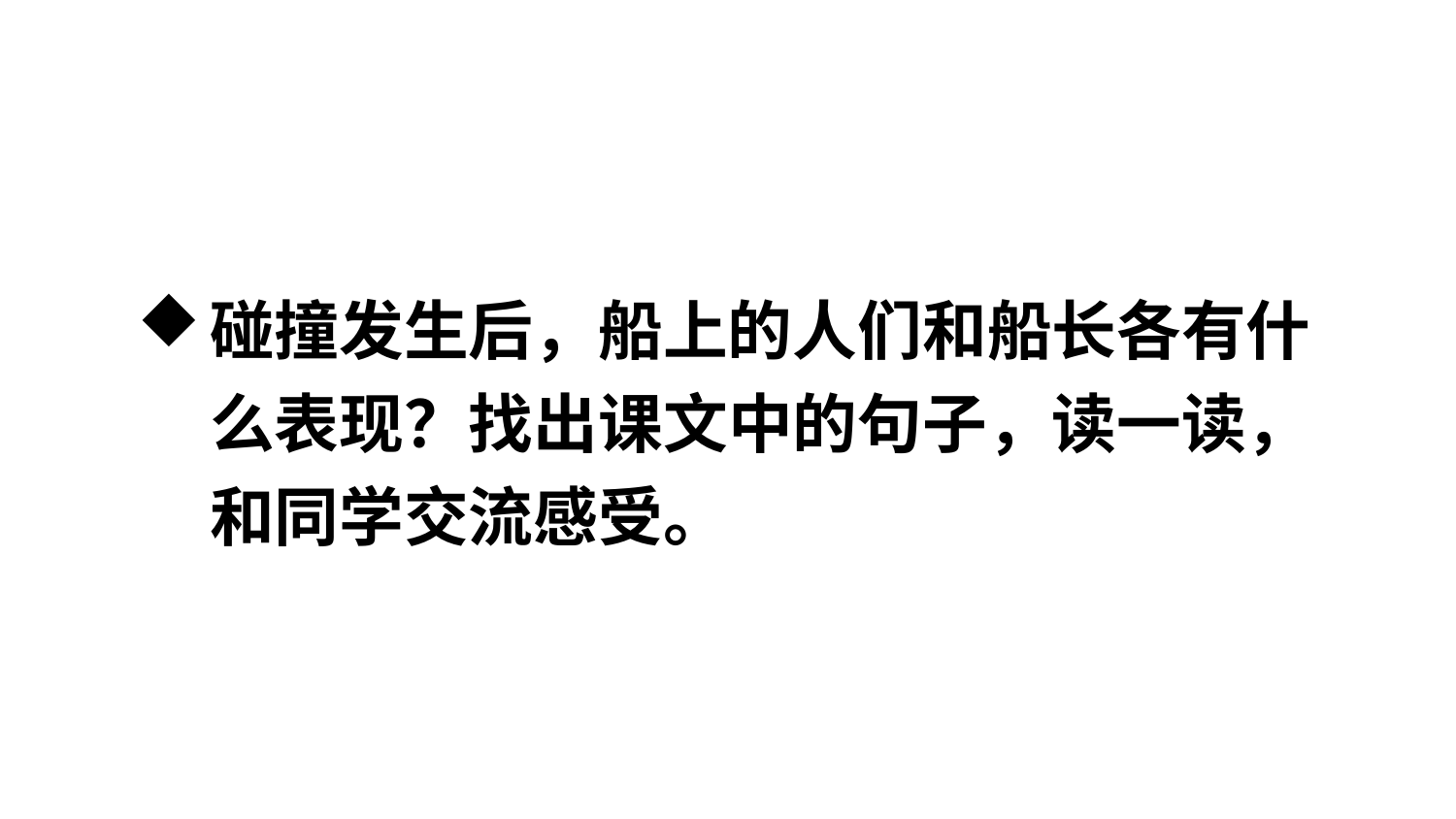

碰撞发生后，船上的人们和船长各有什么表现？找出课文中的句子，读一读，和同学交流感受。